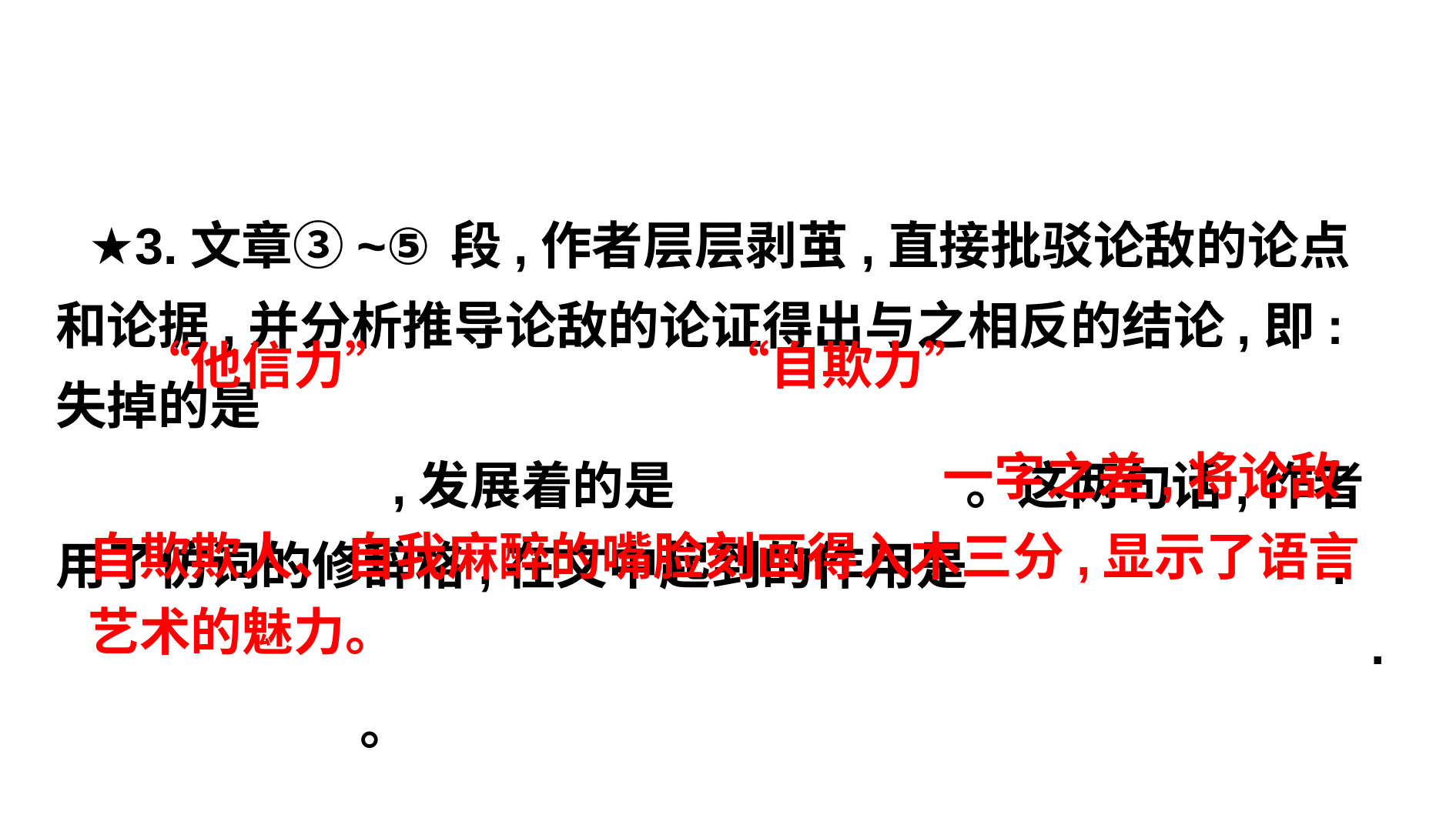

★3.文章③~⑤段,作者层层剥茧,直接批驳论敌的论点和论据,并分析推导论敌的论证得出与之相反的结论,即:失掉的是
　                　,发展着的是　                　。这两句话,作者用了仿词的修辞格,在文中起到的作用是                              .
                                                                                          .
                      。
　“他信力”
　“自欺力”
一字之差,将论敌
自欺欺人、自我麻醉的嘴脸刻画得入木三分,显示了语言
艺术的魅力。